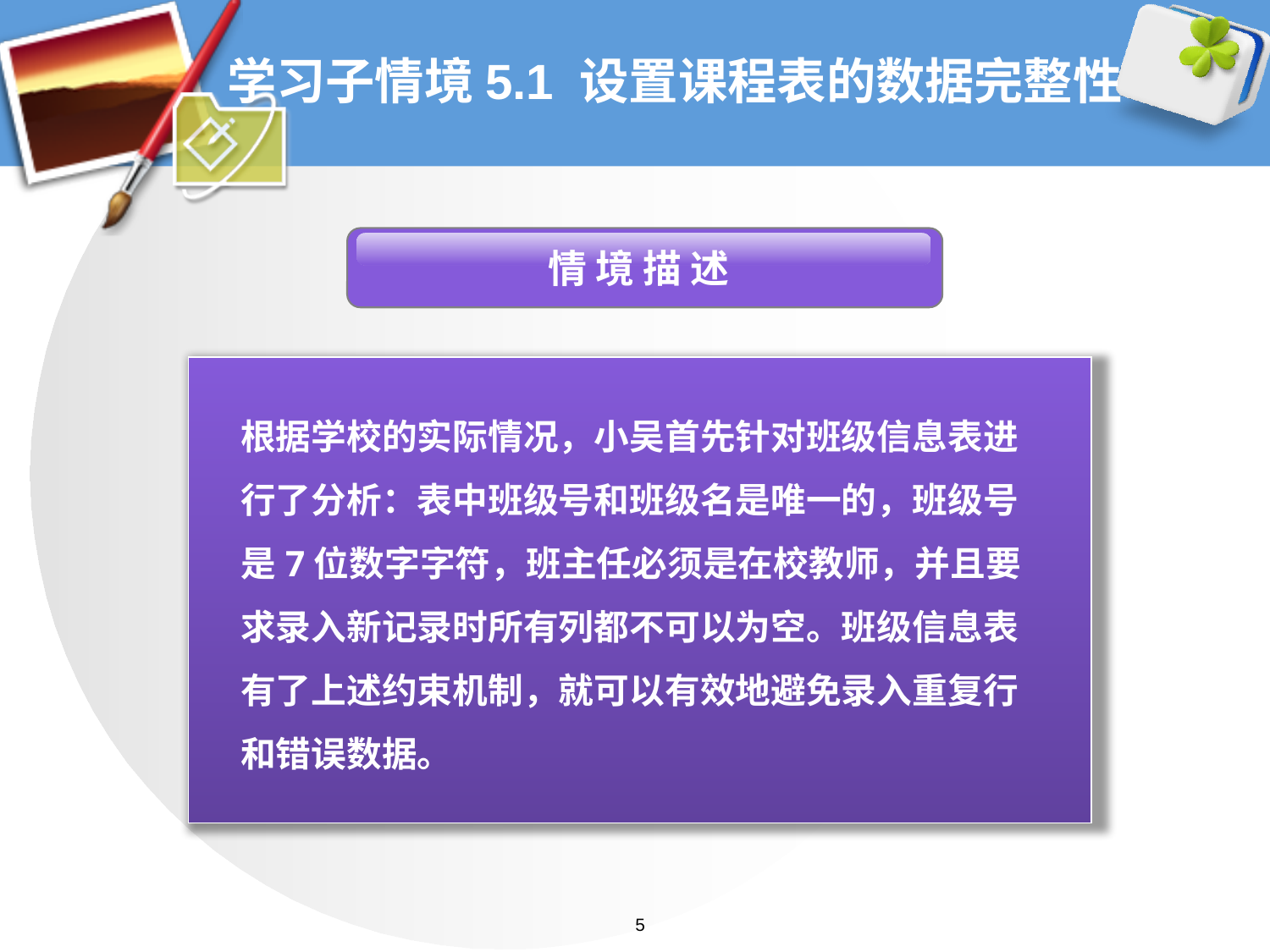

# 学习子情境5.1 设置课程表的数据完整性

  情 境 描 述

根据学校的实际情况，小吴首先针对班级信息表进行了分析：表中班级号和班级名是唯一的，班级号是7位数字字符，班主任必须是在校教师，并且要求录入新记录时所有列都不可以为空。班级信息表有了上述约束机制，就可以有效地避免录入重复行和错误数据。
5